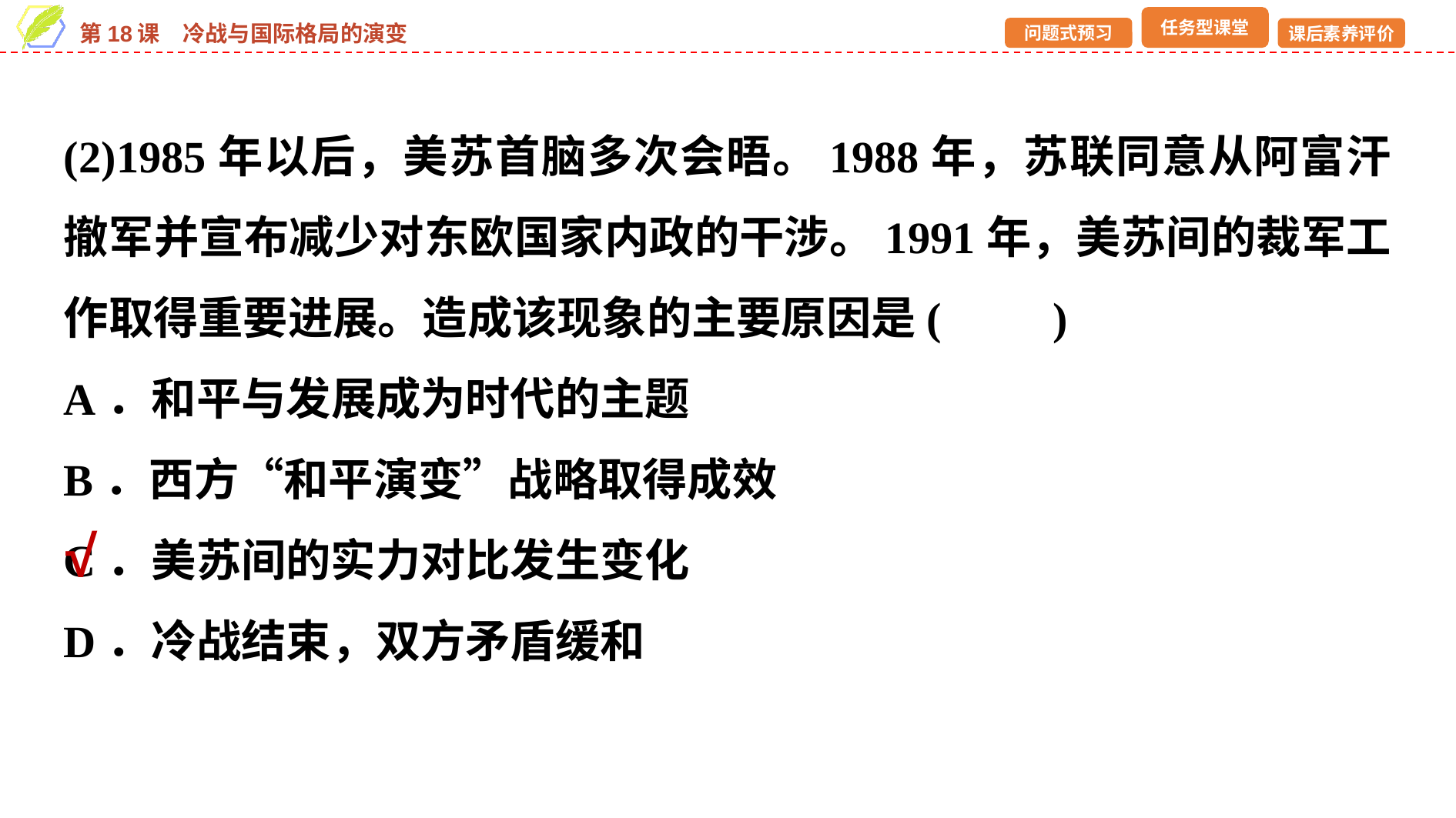

(2)1985年以后，美苏首脑多次会晤。1988年，苏联同意从阿富汗撤军并宣布减少对东欧国家内政的干涉。1991年，美苏间的裁军工作取得重要进展。造成该现象的主要原因是(　　)
A．和平与发展成为时代的主题
B．西方“和平演变”战略取得成效
C．美苏间的实力对比发生变化
D．冷战结束，双方矛盾缓和
√